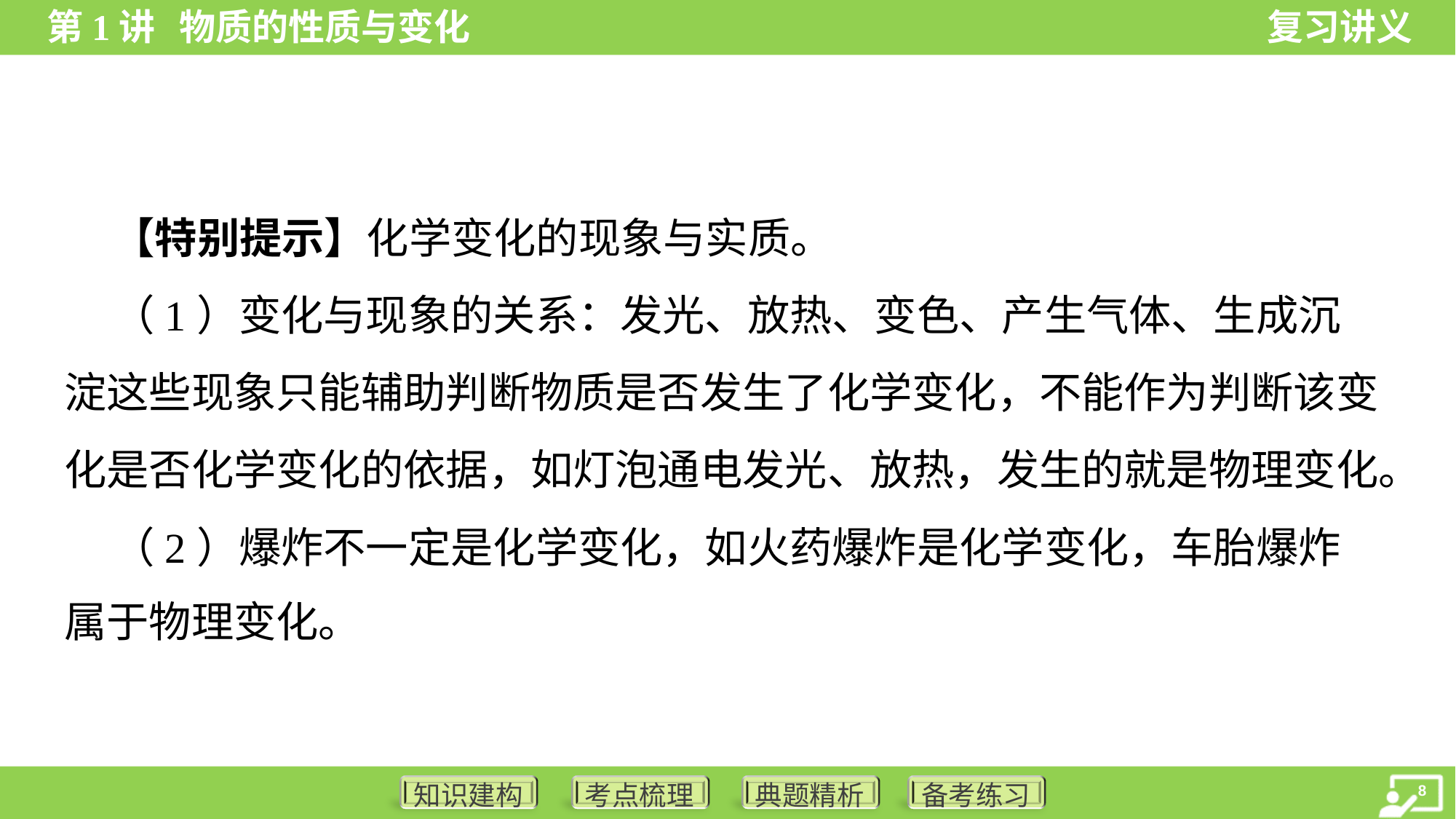

【特别提示】化学变化的现象与实质。
    （1）变化与现象的关系：发光、放热、变色、产生气体、生成沉
淀这些现象只能辅助判断物质是否发生了化学变化，不能作为判断该变
化是否化学变化的依据，如灯泡通电发光、放热，发生的就是物理变化。
    （2）爆炸不一定是化学变化，如火药爆炸是化学变化，车胎爆炸
属于物理变化。